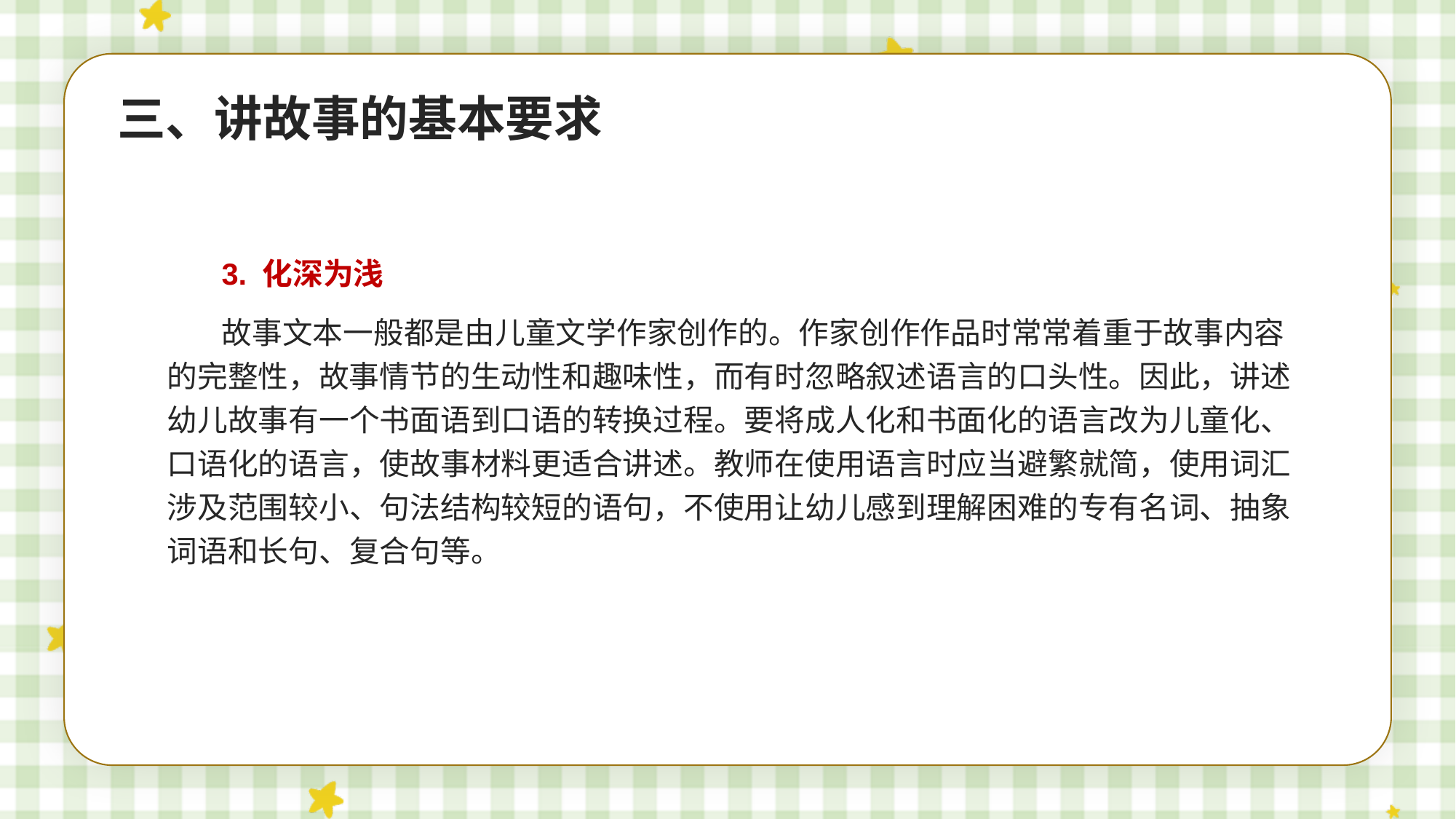

三、讲故事的基本要求
3. 化深为浅
故事文本一般都是由儿童文学作家创作的。作家创作作品时常常着重于故事内容的完整性，故事情节的生动性和趣味性，而有时忽略叙述语言的口头性。因此，讲述幼儿故事有一个书面语到口语的转换过程。要将成人化和书面化的语言改为儿童化、口语化的语言，使故事材料更适合讲述。教师在使用语言时应当避繁就简，使用词汇涉及范围较小、句法结构较短的语句，不使用让幼儿感到理解困难的专有名词、抽象词语和长句、复合句等。